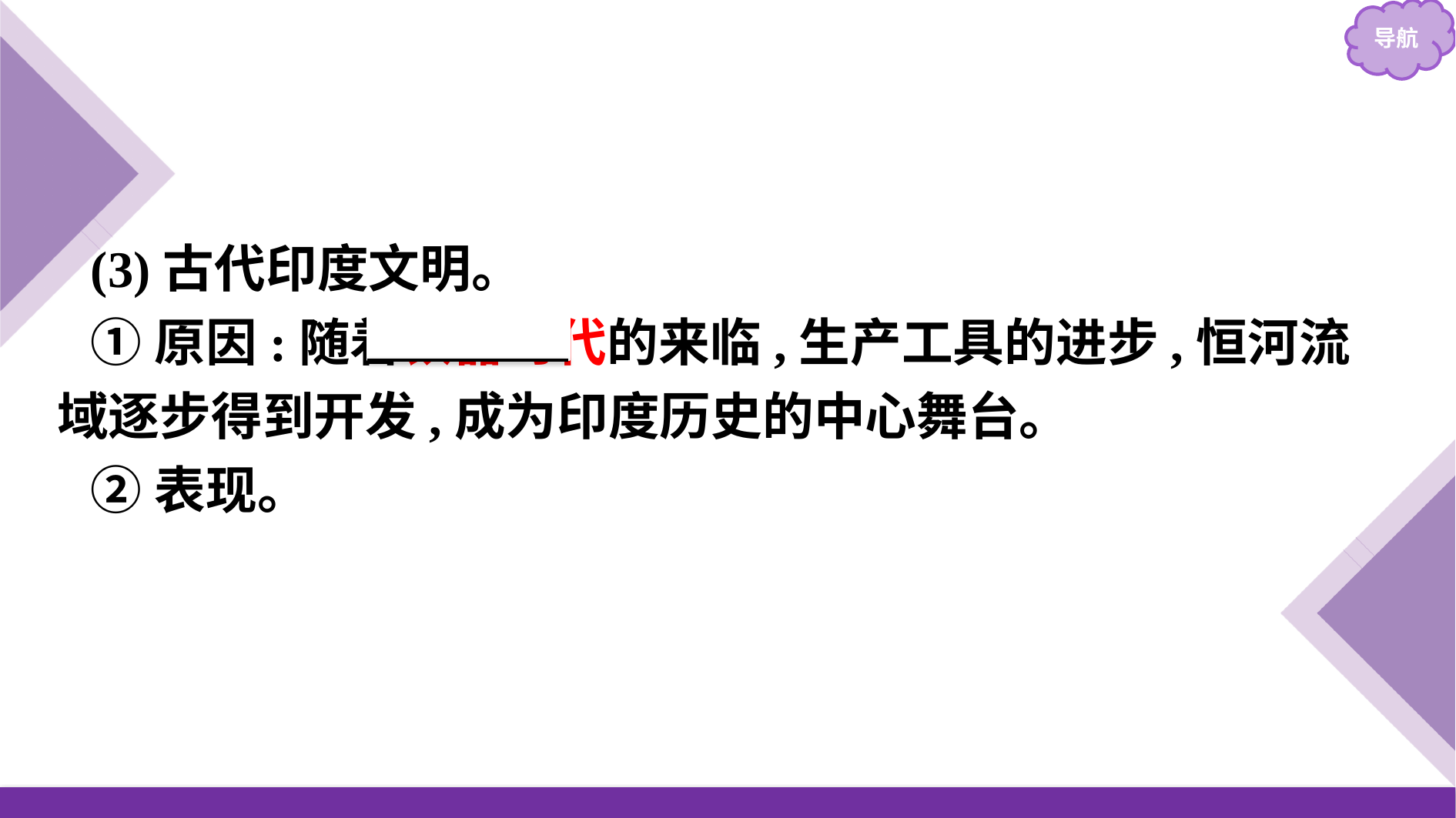

(3)古代印度文明。
①原因:随着铁器时代的来临,生产工具的进步,恒河流域逐步得到开发,成为印度历史的中心舞台。
②表现。